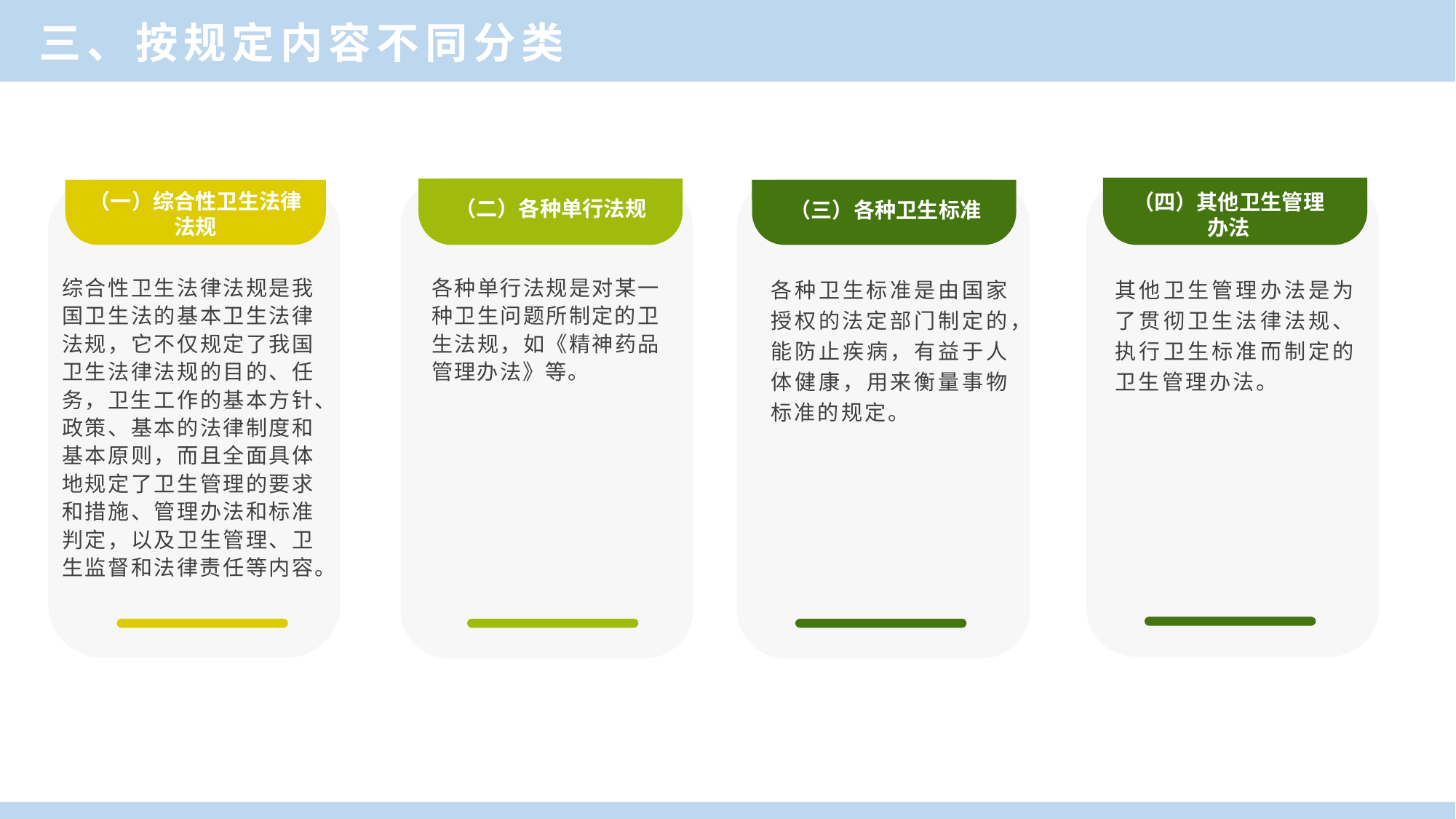

三、按规定内容不同分类

（一）综合性卫生法律法规
（四）其他卫生管理
办法
（二）各种单行法规
（三）各种卫生标准
各种单行法规是对某一种卫生问题所制定的卫生法规，如《精神药品管理办法》等。
综合性卫生法律法规是我国卫生法的基本卫生法律法规，它不仅规定了我国卫生法律法规的目的、任务，卫生工作的基本方针、政策、基本的法律制度和基本原则，而且全面具体地规定了卫生管理的要求和措施、管理办法和标准判定，以及卫生管理、卫生监督和法律责任等内容。
各种卫生标准是由国家授权的法定部门制定的，能防止疾病，有益于人体健康，用来衡量事物标准的规定。
其他卫生管理办法是为了贯彻卫生法律法规、执行卫生标准而制定的卫生管理办法。